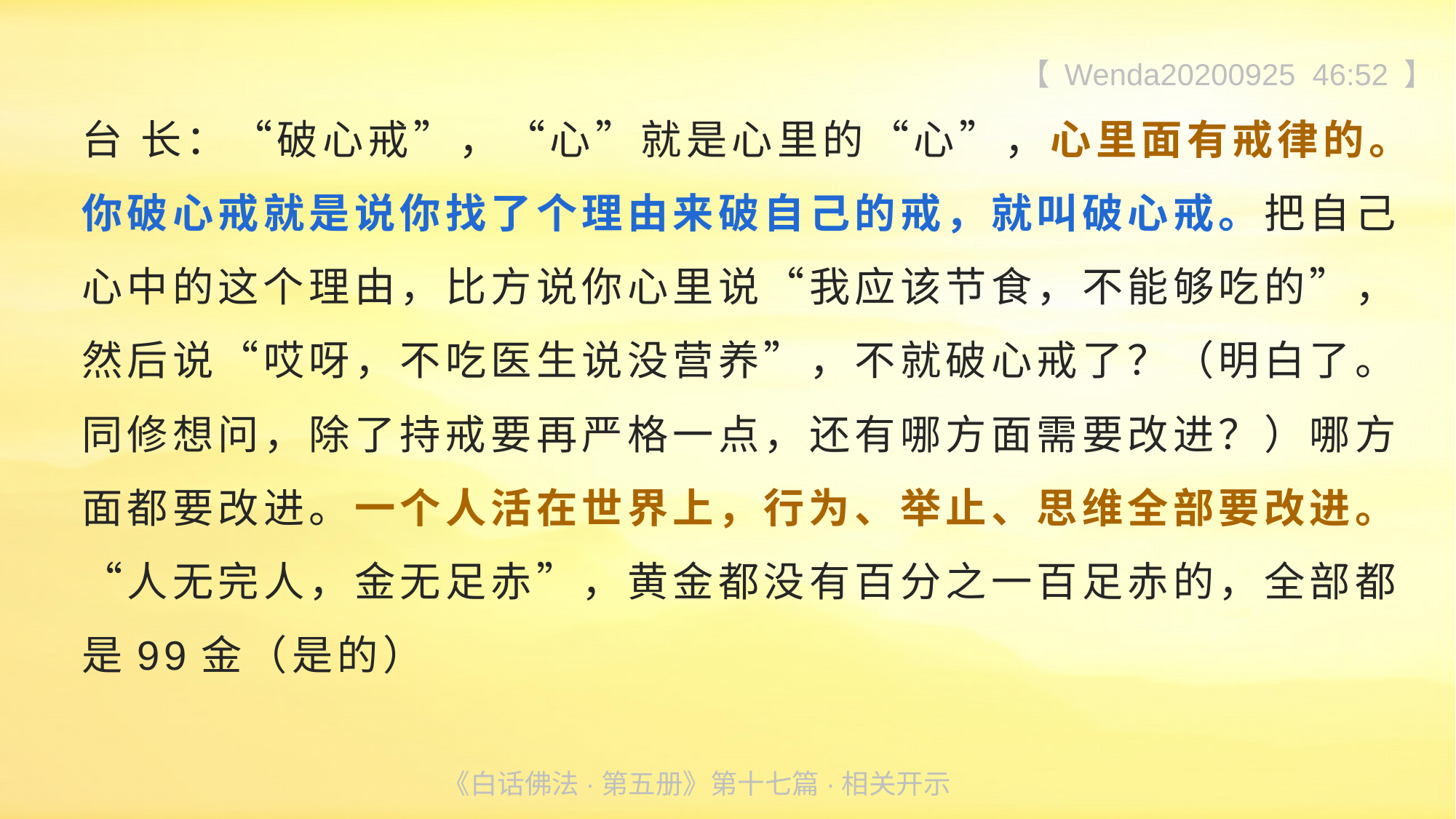

【 Wenda20200925  46:52 】
台 长：“破心戒”，“心”就是心里的“心”，心里面有戒律的。
你破心戒就是说你找了个理由来破自己的戒，就叫破心戒。把自己心中的这个理由，比方说你心里说“我应该节食，不能够吃的”，然后说“哎呀，不吃医生说没营养”，不就破心戒了？（明白了。同修想问，除了持戒要再严格一点，还有哪方面需要改进？）哪方面都要改进。一个人活在世界上，行为、举止、思维全部要改进。“人无完人，金无足赤”，黄金都没有百分之一百足赤的，全部都是99金（是的）

《白话佛法·第五册》第十七篇·相关开示